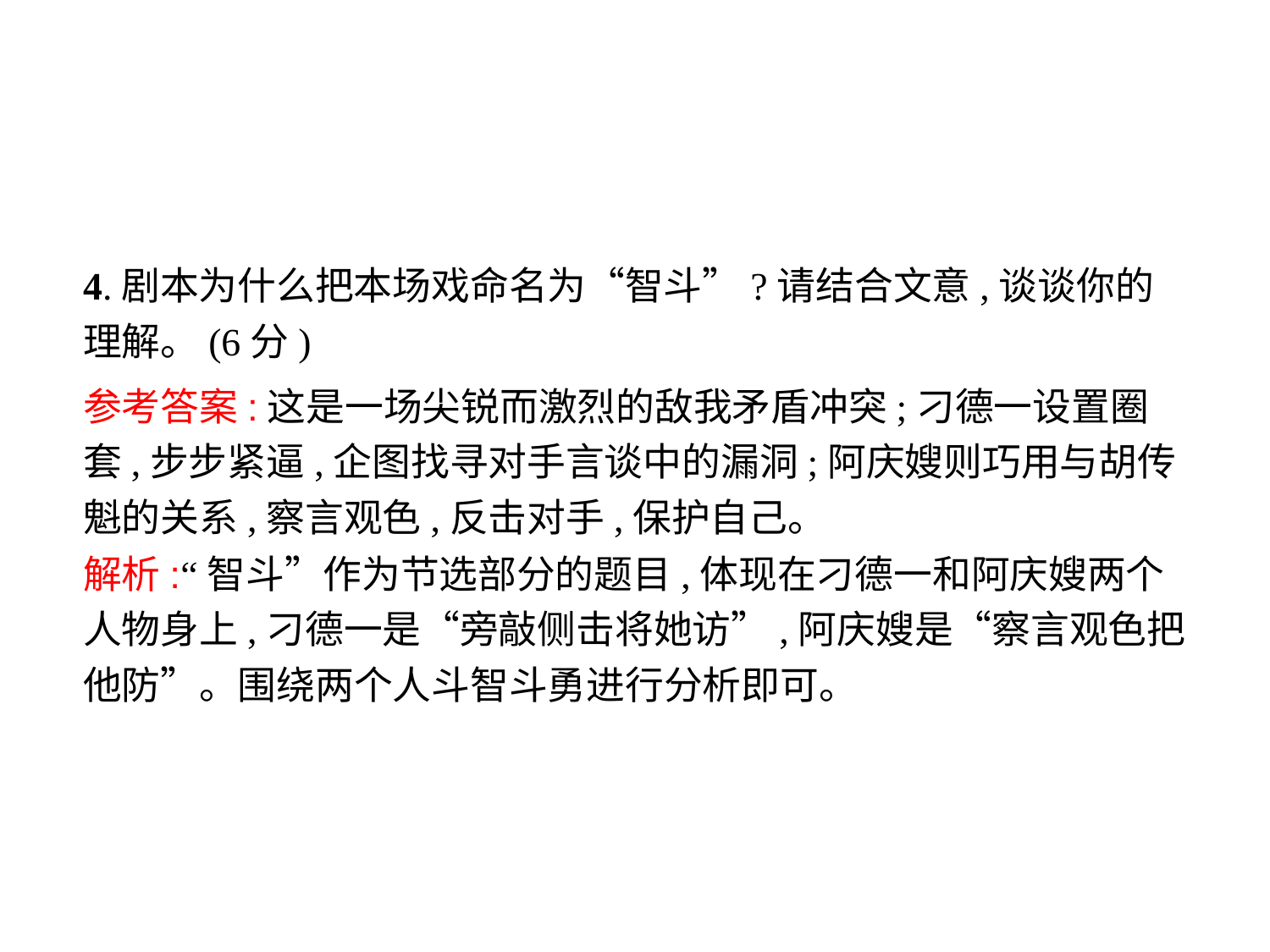

4.剧本为什么把本场戏命名为“智斗”?请结合文意,谈谈你的理解。(6分)
参考答案:这是一场尖锐而激烈的敌我矛盾冲突;刁德一设置圈套,步步紧逼,企图找寻对手言谈中的漏洞;阿庆嫂则巧用与胡传魁的关系,察言观色,反击对手,保护自己。
解析:“智斗”作为节选部分的题目,体现在刁德一和阿庆嫂两个人物身上,刁德一是“旁敲侧击将她访”,阿庆嫂是“察言观色把他防”。围绕两个人斗智斗勇进行分析即可。
-22-